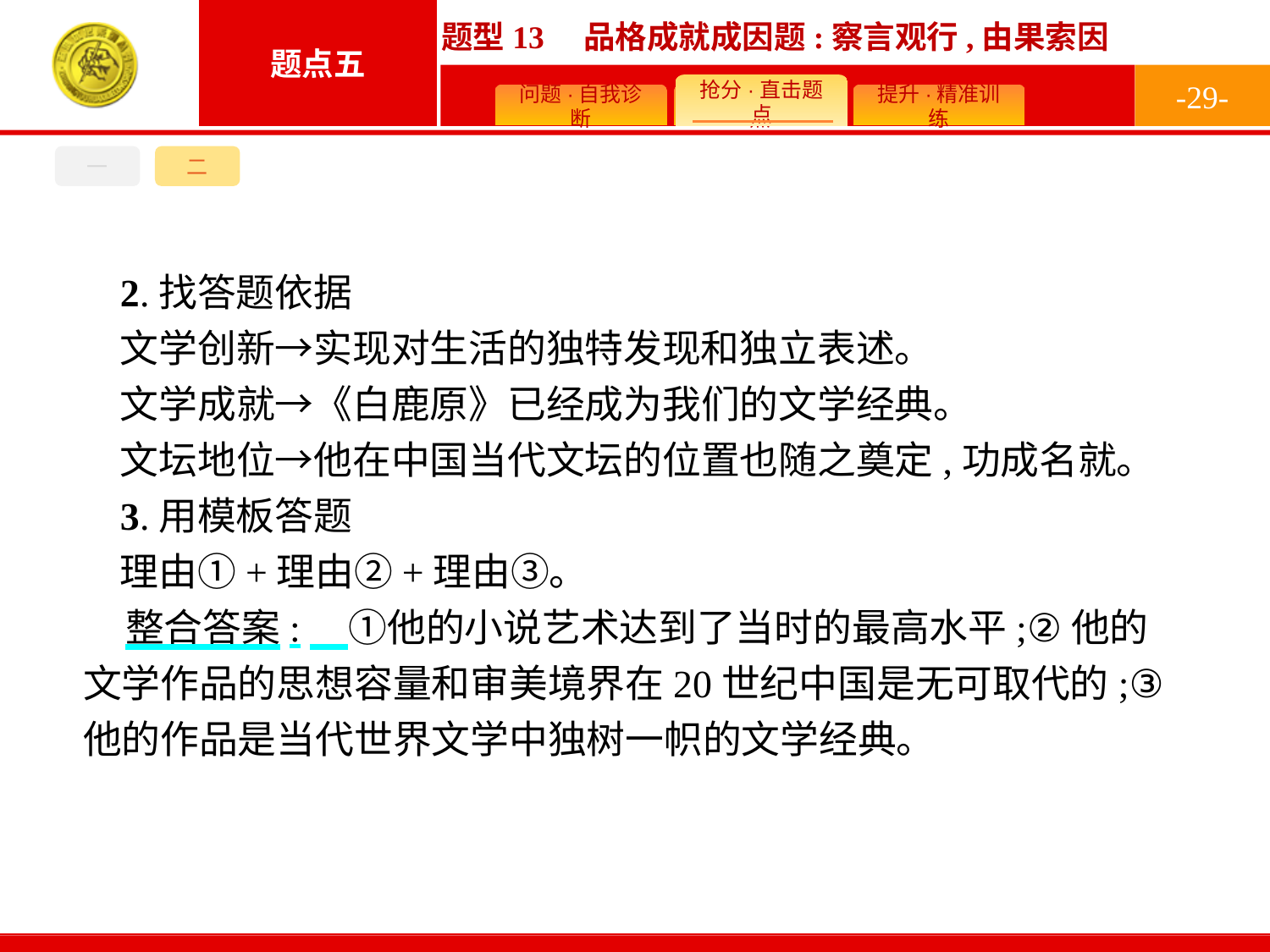

-29-
一
二
2.找答题依据
文学创新→实现对生活的独特发现和独立表述。
文学成就→《白鹿原》已经成为我们的文学经典。
文坛地位→他在中国当代文坛的位置也随之奠定,功成名就。
3.用模板答题
理由①+理由②+理由③。
整合答案:　①他的小说艺术达到了当时的最高水平;②他的文学作品的思想容量和审美境界在20世纪中国是无可取代的;③他的作品是当代世界文学中独树一帜的文学经典。